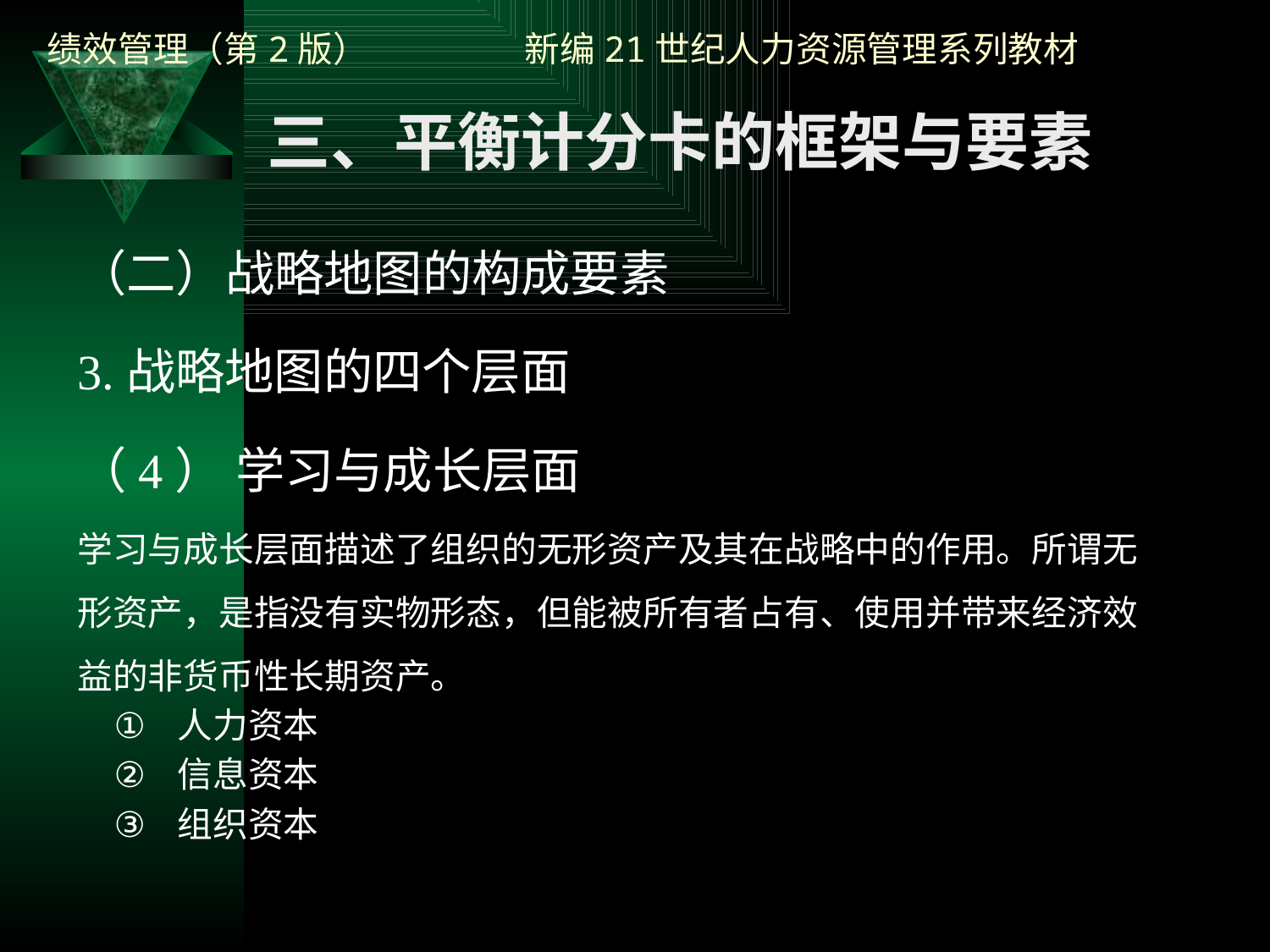

三、平衡计分卡的框架与要素
（二）战略地图的构成要素
3.战略地图的四个层面
（4） 学习与成长层面
学习与成长层面描述了组织的无形资产及其在战略中的作用。所谓无形资产，是指没有实物形态，但能被所有者占有、使用并带来经济效益的非货币性长期资产。
人力资本
信息资本
组织资本